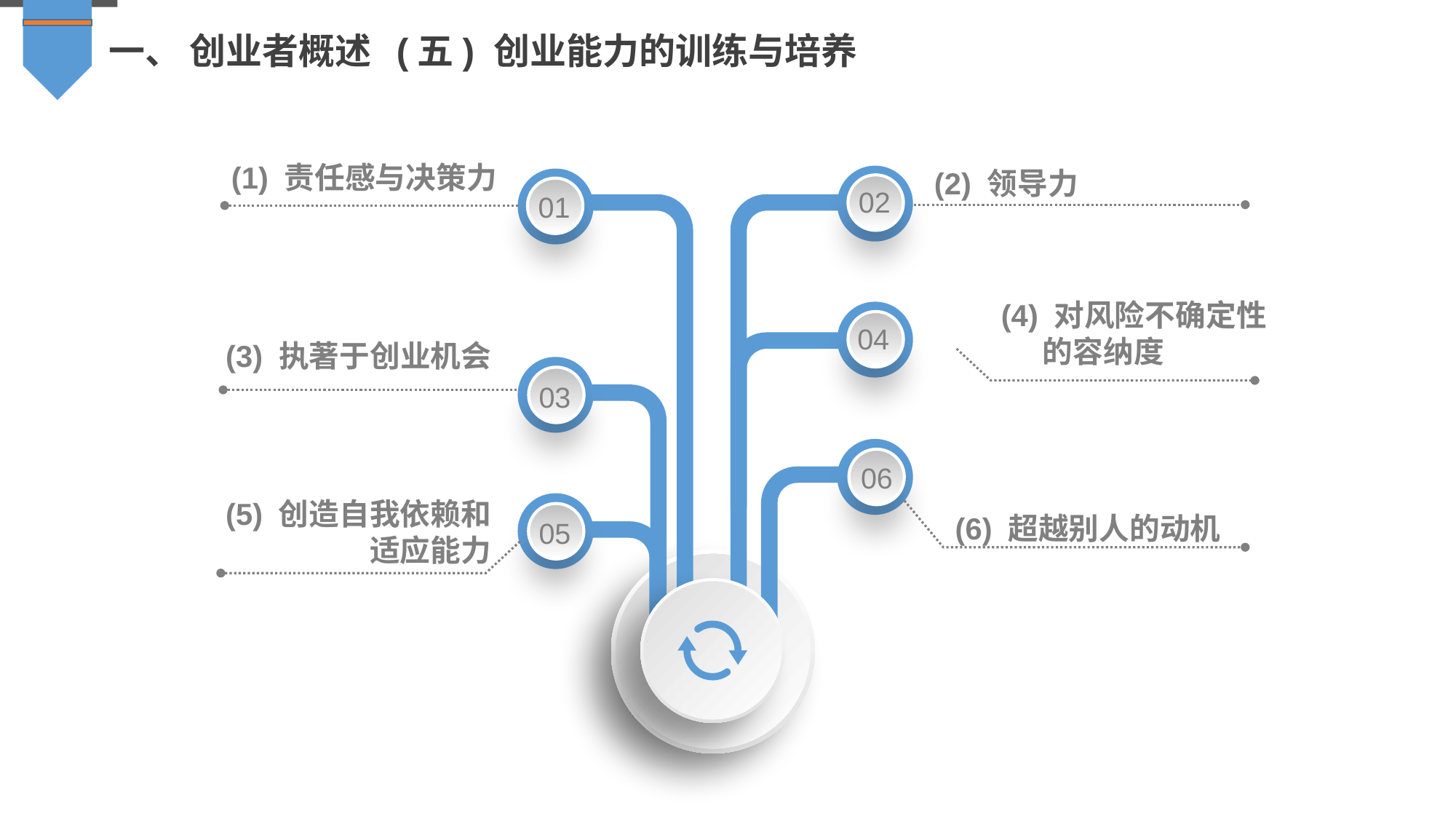

一、 创业者概述  (五) 创业能力的训练与培养
(1) 责任感与决策力
(2) 领导力

02

01
(4) 对风险不确定性
      的容纳度

04
(3) 执著于创业机会

03

06
(5) 创造自我依赖和
适应能力

05

(6) 超越别人的动机